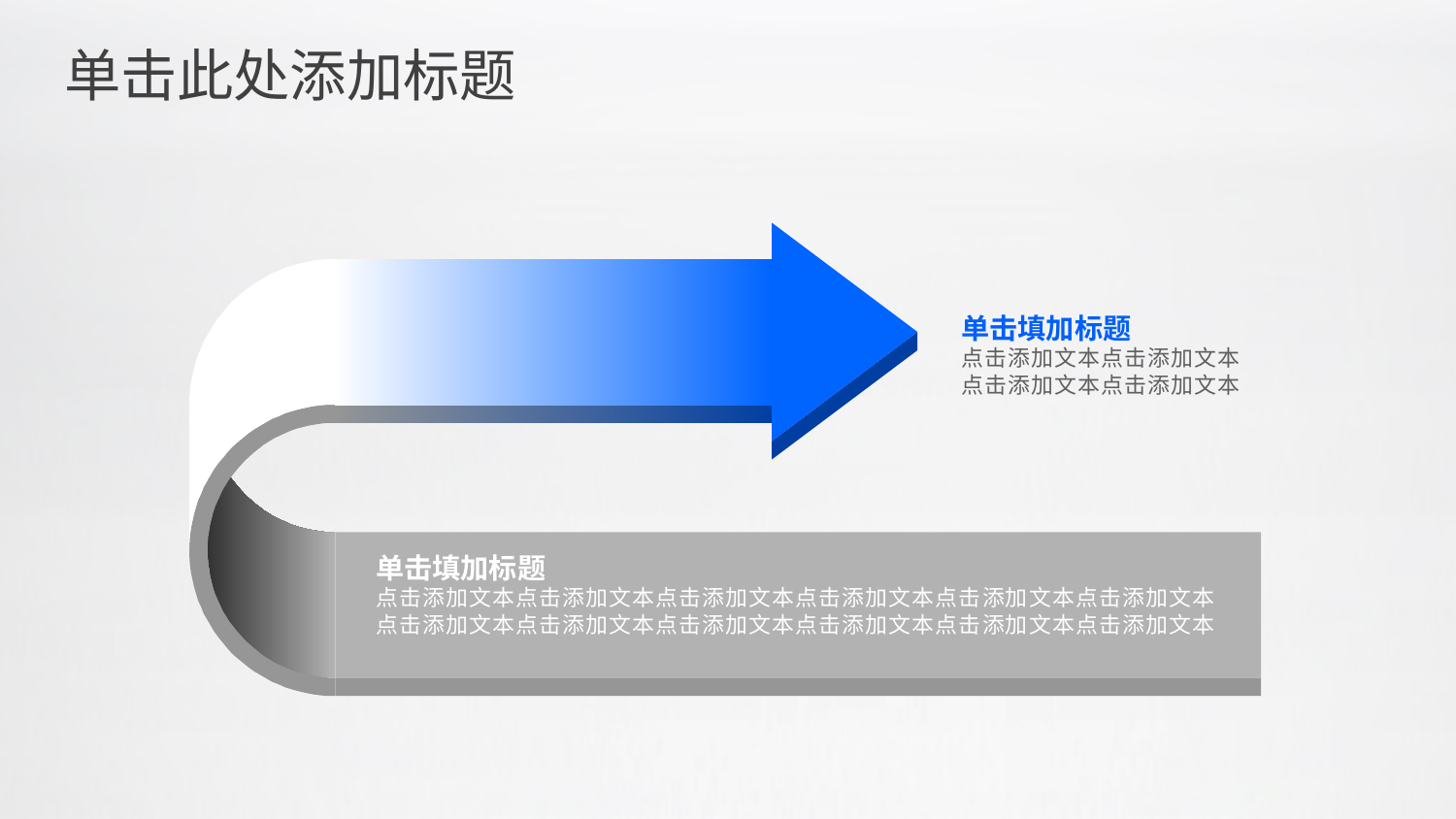

单击此处添加标题

单击填加标题
点击添加文本点击添加文本
点击添加文本点击添加文本
单击填加标题
点击添加文本点击添加文本点击添加文本点击添加文本点击添加文本点击添加文本
点击添加文本点击添加文本点击添加文本点击添加文本点击添加文本点击添加文本